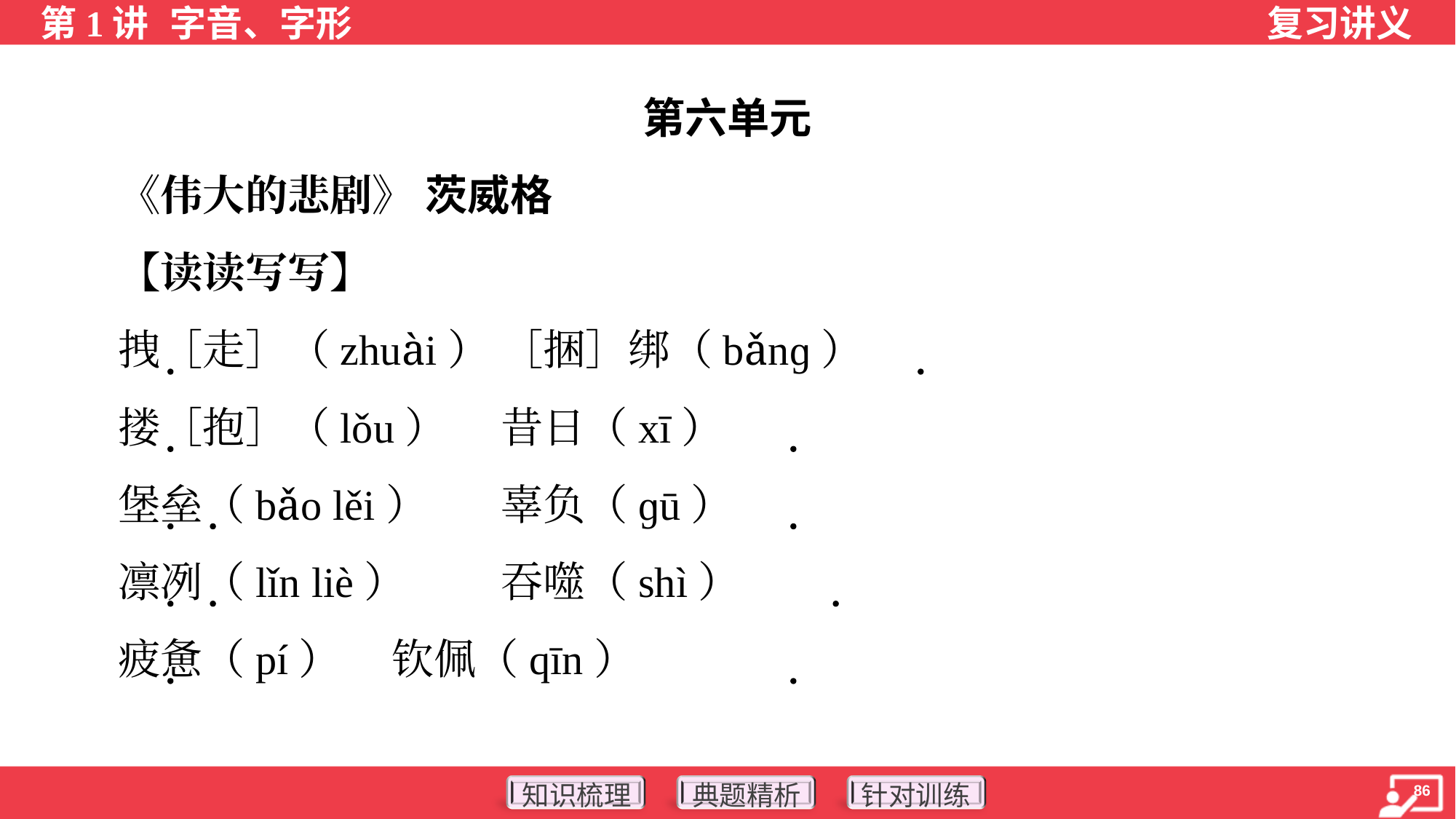

第六单元
    《伟大的悲剧》 茨威格
    【读读写写】
    拽［走］（zhuài）	［捆］绑（bǎnɡ）
    搂［抱］（lǒu）	昔日（xī）
    堡垒（bǎo lěi）	辜负（ɡū）
    凛冽（lǐn liè）	吞噬（shì）
    疲惫（pí）	钦佩（qīn）